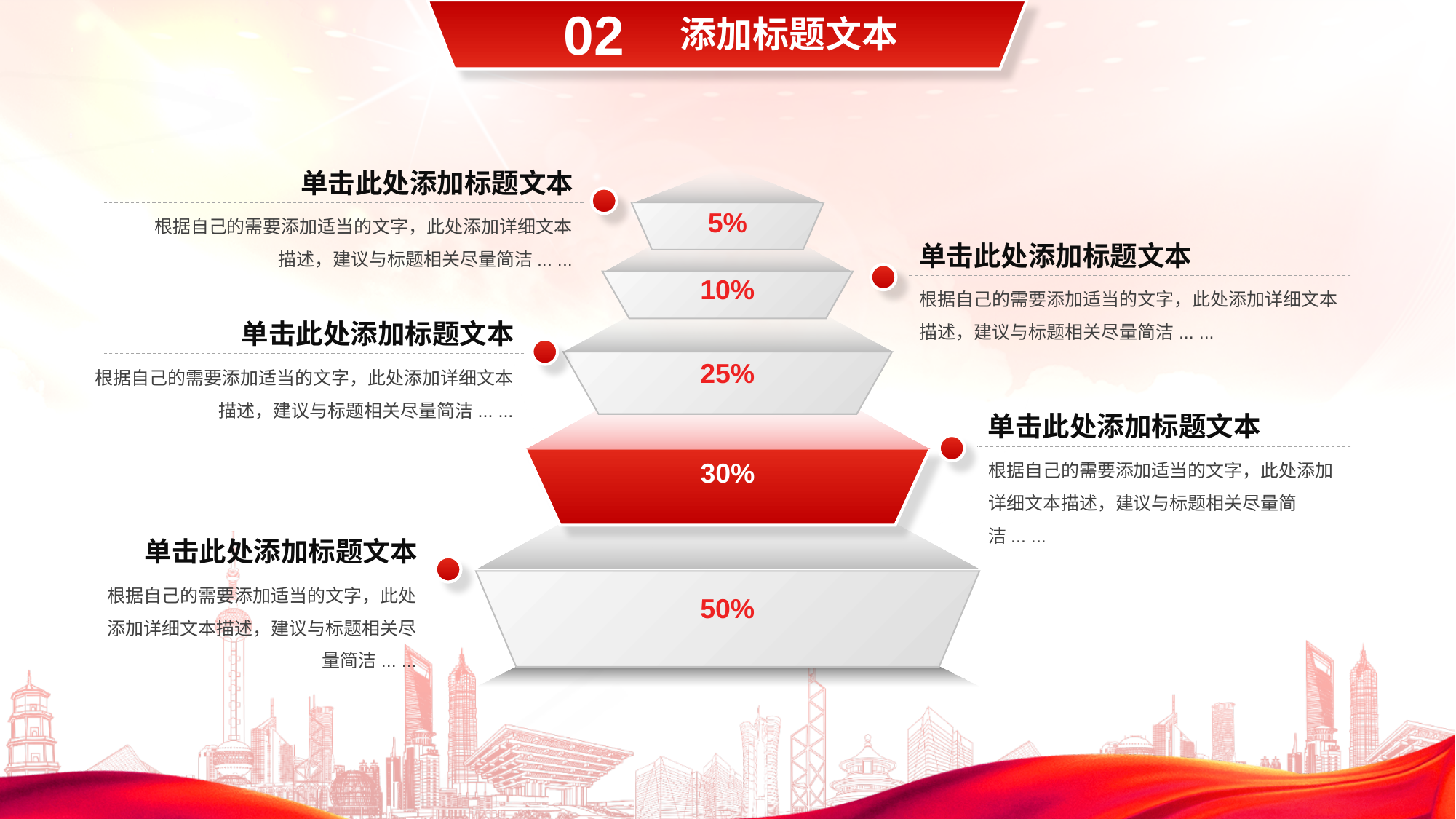

02
添加标题文本
单击此处添加标题文本
根据自己的需要添加适当的文字，此处添加详细文本描述，建议与标题相关尽量简洁... ...

5%

10%

25%

30%

50%

单击此处添加标题文本
根据自己的需要添加适当的文字，此处添加详细文本描述，建议与标题相关尽量简洁... ...

单击此处添加标题文本
根据自己的需要添加适当的文字，此处添加详细文本描述，建议与标题相关尽量简洁... ...

单击此处添加标题文本
根据自己的需要添加适当的文字，此处添加详细文本描述，建议与标题相关尽量简洁... ...

单击此处添加标题文本
根据自己的需要添加适当的文字，此处添加详细文本描述，建议与标题相关尽量简洁... ...